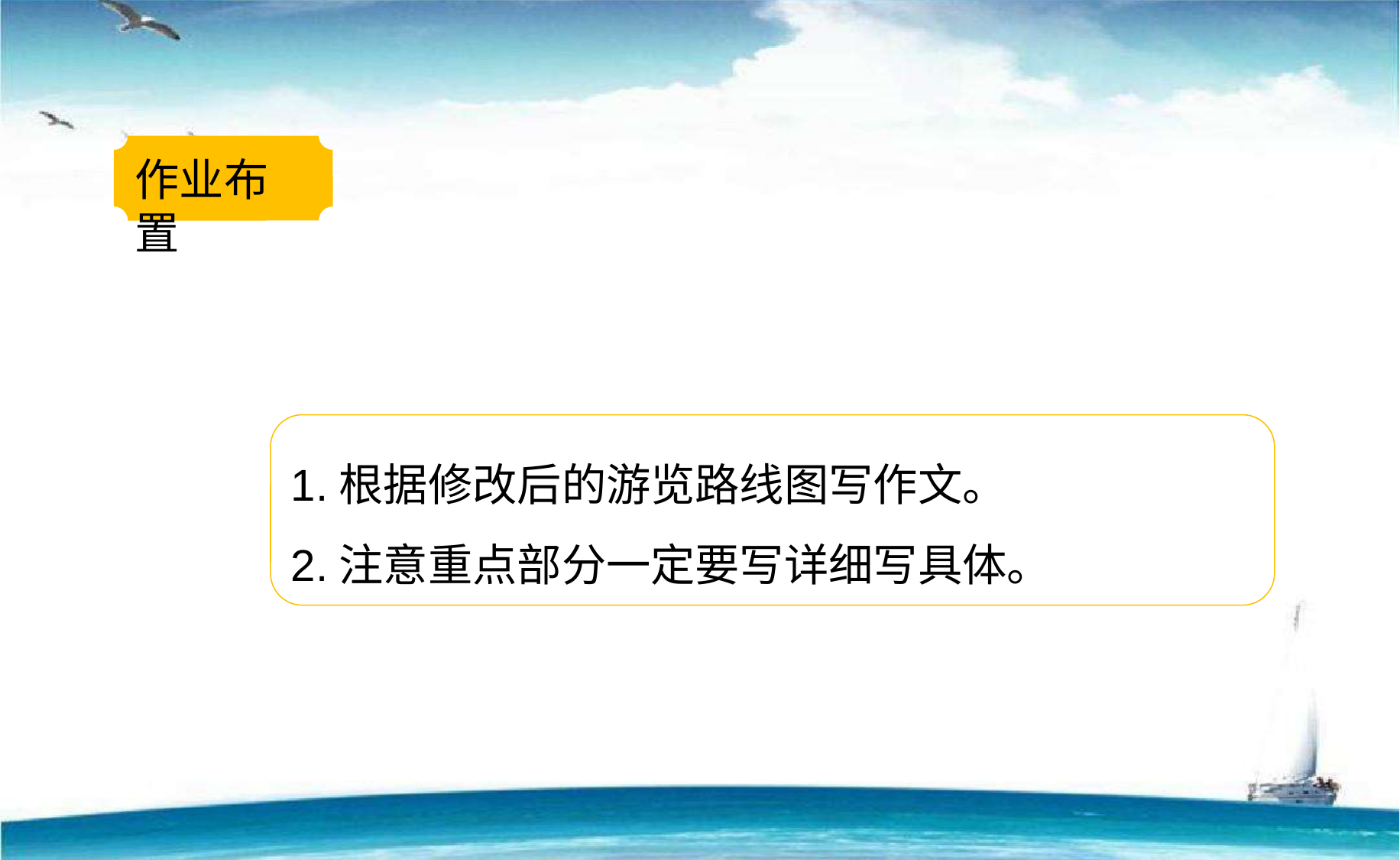

作业布置
1.根据修改后的游览路线图写作文。
2.注意重点部分一定要写详细写具体。